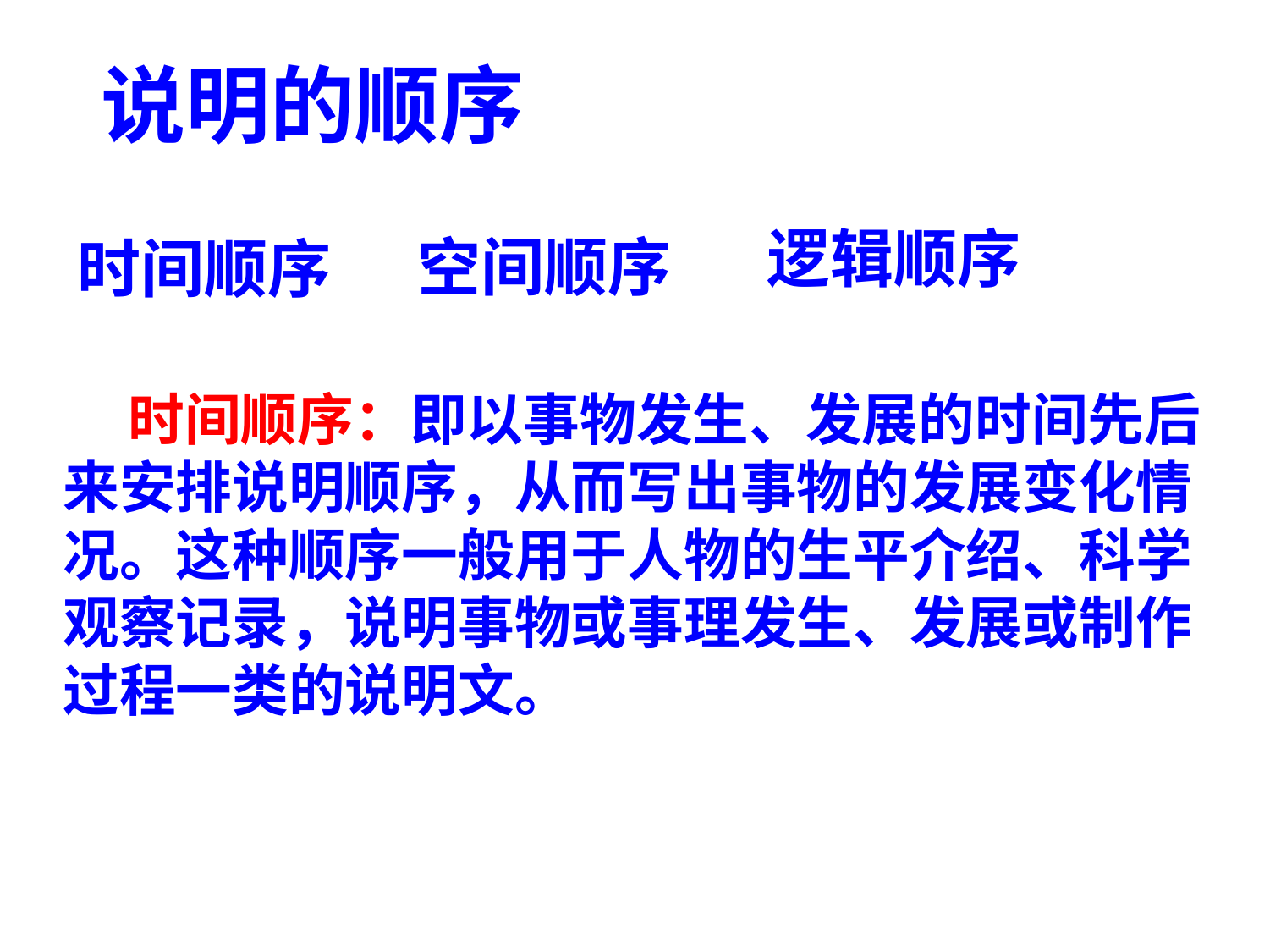

说明的顺序
逻辑顺序
空间顺序
时间顺序
    时间顺序：即以事物发生、发展的时间先后来安排说明顺序，从而写出事物的发展变化情况。这种顺序一般用于人物的生平介绍、科学观察记录，说明事物或事理发生、发展或制作过程一类的说明文。